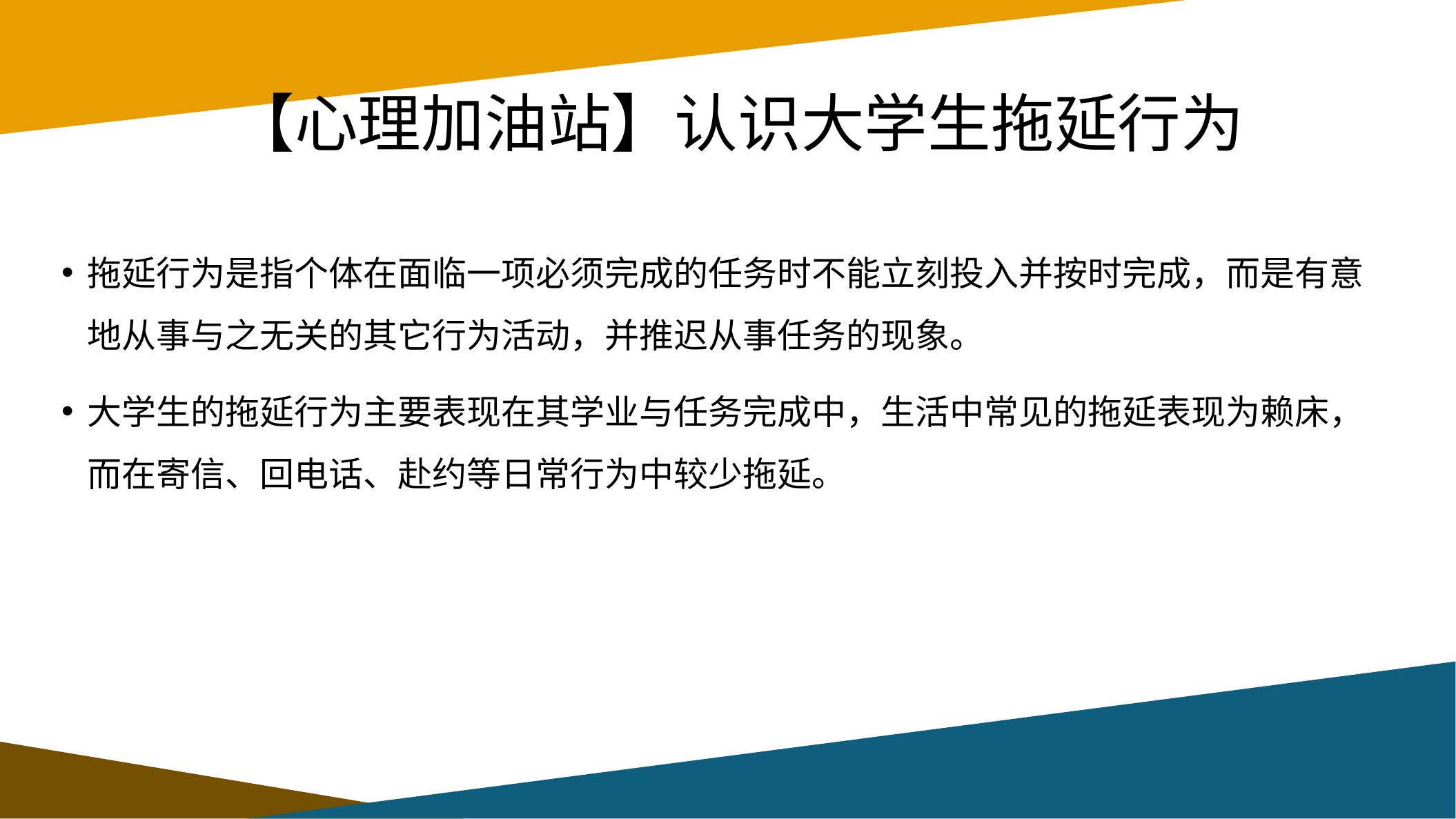

【心理加油站】认识大学生拖延行为
拖延行为是指个体在面临一项必须完成的任务时不能立刻投入并按时完成，而是有意地从事与之无关的其它行为活动，并推迟从事任务的现象。
大学生的拖延行为主要表现在其学业与任务完成中，生活中常见的拖延表现为赖床，而在寄信、回电话、赴约等日常行为中较少拖延。